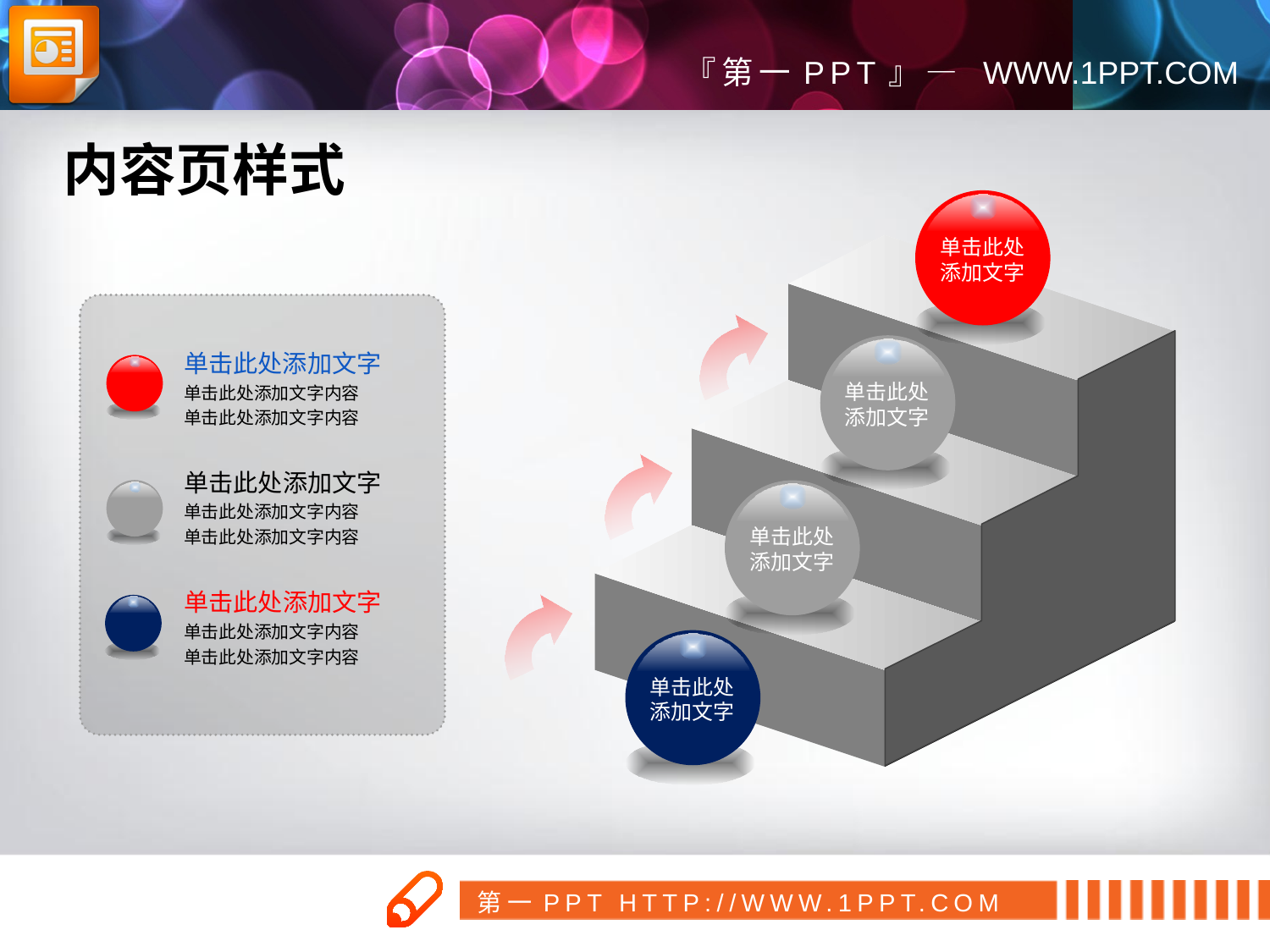

内容页样式

单击此处
添加文字

单击此处
添加文字

单击此处添加文字
单击此处添加文字内容
单击此处添加文字内容

单击此处添加文字
单击此处添加文字内容
单击此处添加文字内容

单击此处
添加文字

单击此处添加文字
单击此处添加文字内容
单击此处添加文字内容

单击此处
添加文字